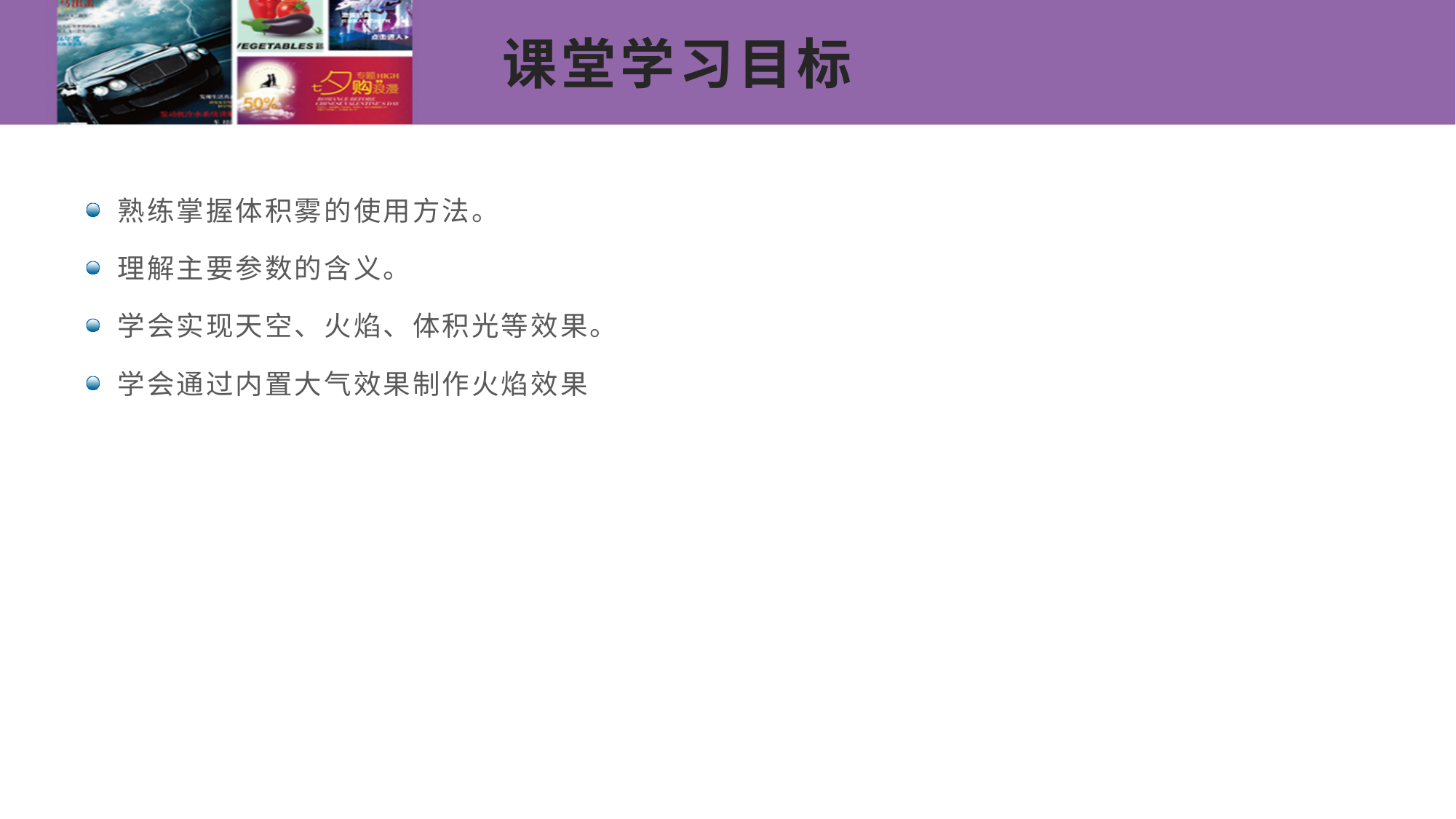

# 课堂学习目标
熟练掌握体积雾的使用方法。
理解主要参数的含义。
学会实现天空、火焰、体积光等效果。
学会通过内置大气效果制作火焰效果